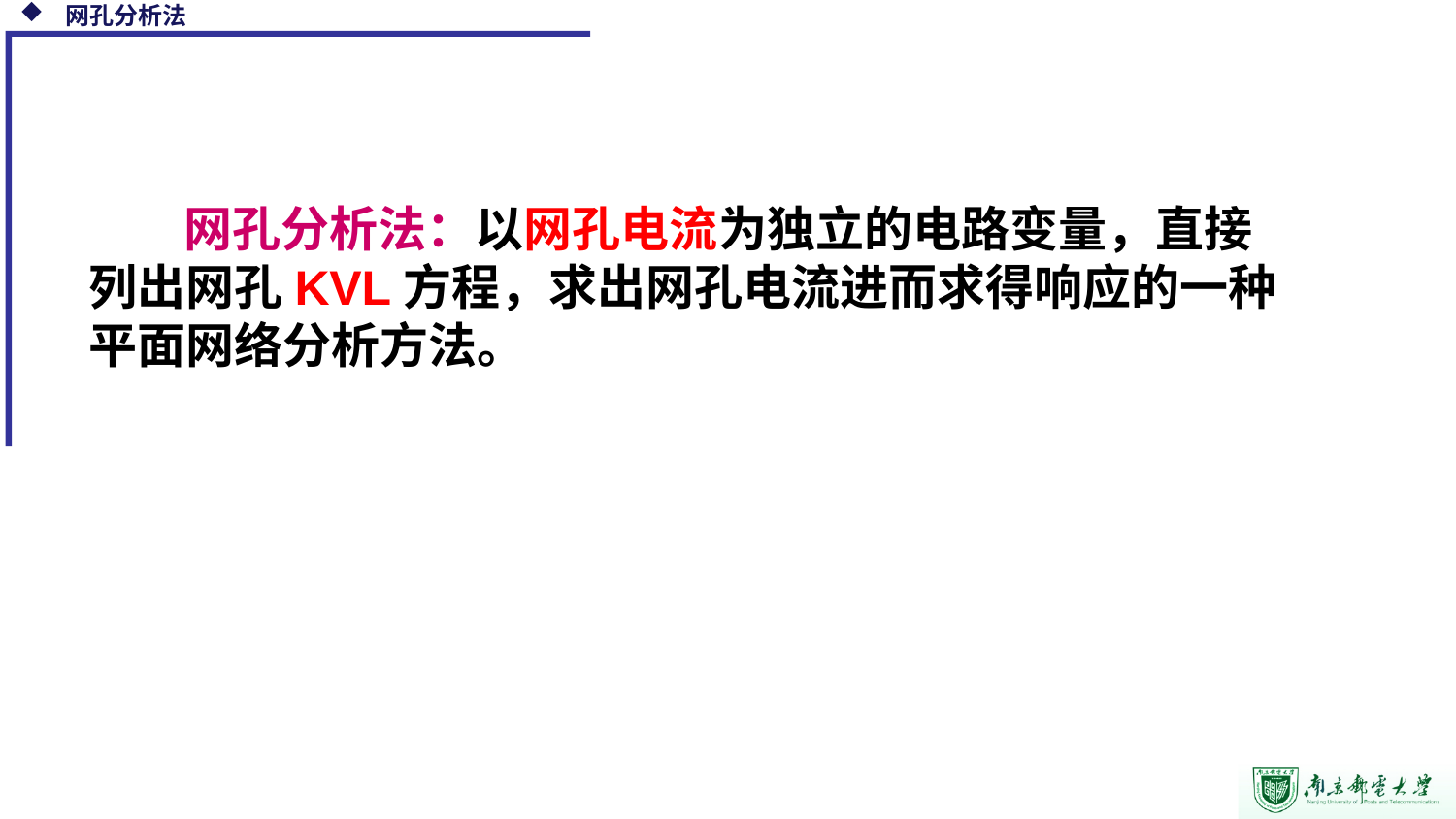

网孔分析法

 网孔分析法：以网孔电流为独立的电路变量，直接列出网孔KVL方程，求出网孔电流进而求得响应的一种平面网络分析方法。